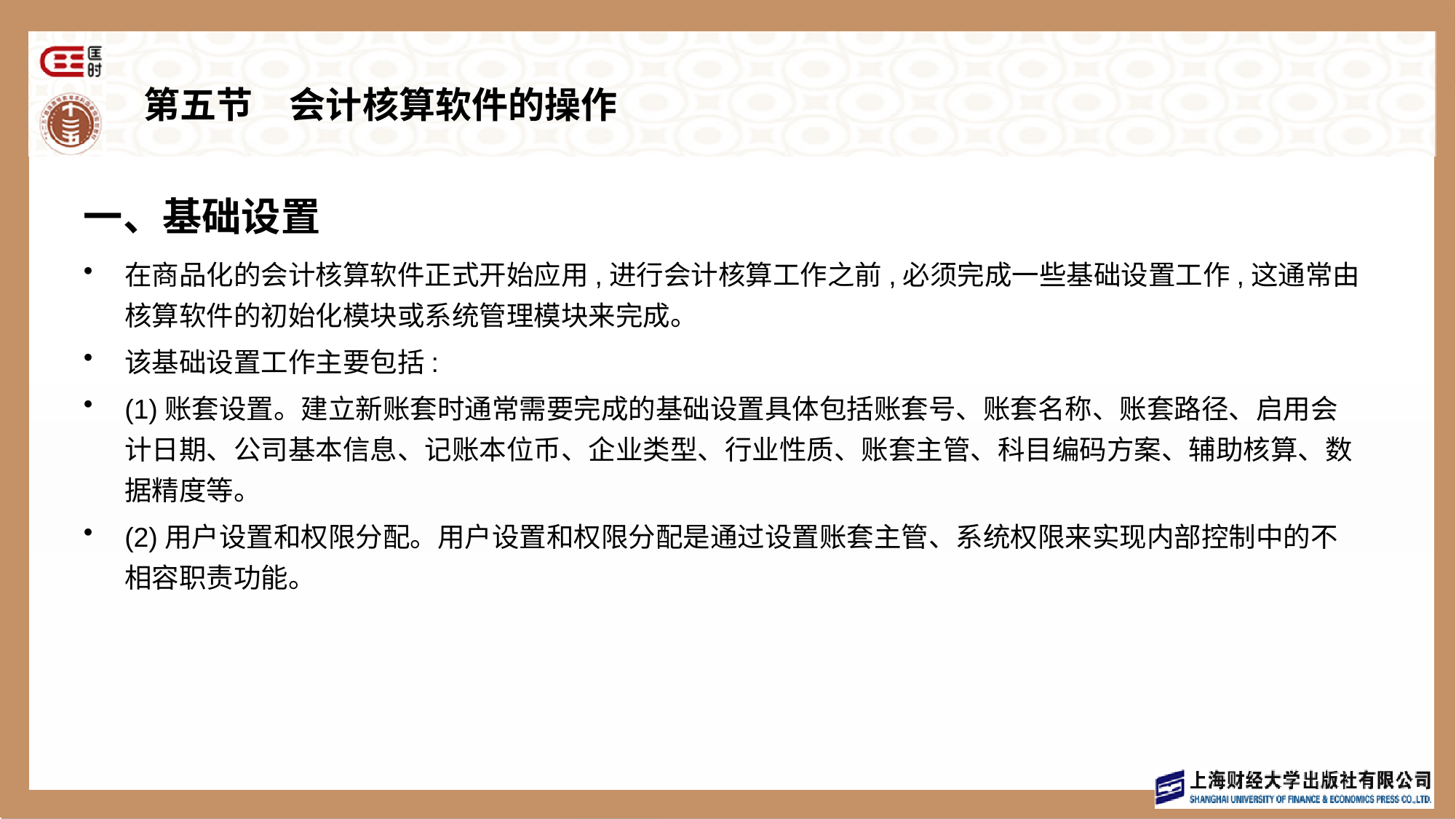

# 第五节　会计核算软件的操作
一、基础设置
在商品化的会计核算软件正式开始应用,进行会计核算工作之前,必须完成一些基础设置工作,这通常由核算软件的初始化模块或系统管理模块来完成。
该基础设置工作主要包括:
(1)账套设置。建立新账套时通常需要完成的基础设置具体包括账套号、账套名称、账套路径、启用会计日期、公司基本信息、记账本位币、企业类型、行业性质、账套主管、科目编码方案、辅助核算、数据精度等。
(2)用户设置和权限分配。用户设置和权限分配是通过设置账套主管、系统权限来实现内部控制中的不相容职责功能。